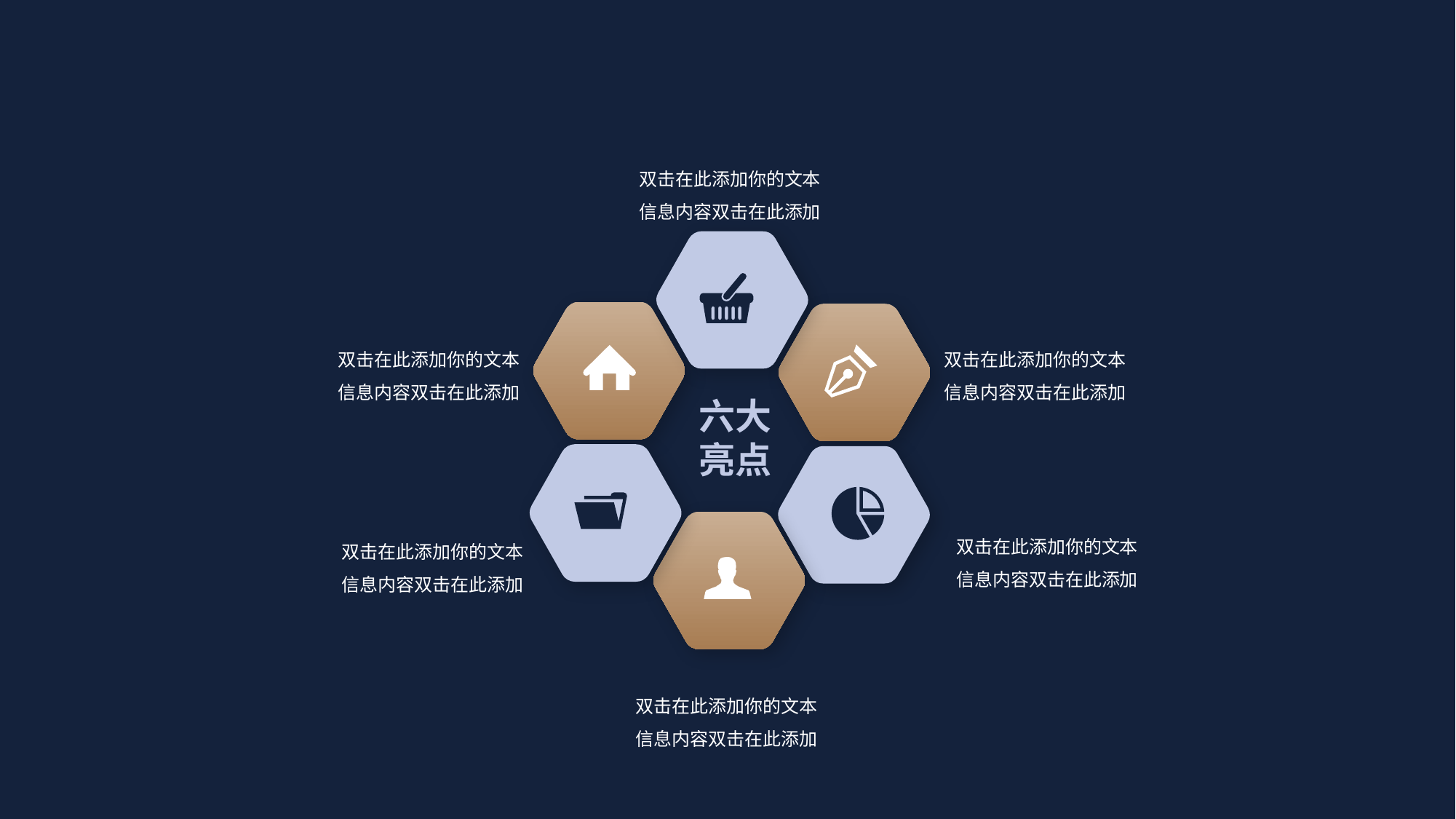

双击在此添加你的文本信息内容双击在此添加

双击在此添加你的文本信息内容双击在此添加
双击在此添加你的文本信息内容双击在此添加

六大
亮点

双击在此添加你的文本信息内容双击在此添加
双击在此添加你的文本信息内容双击在此添加

双击在此添加你的文本信息内容双击在此添加